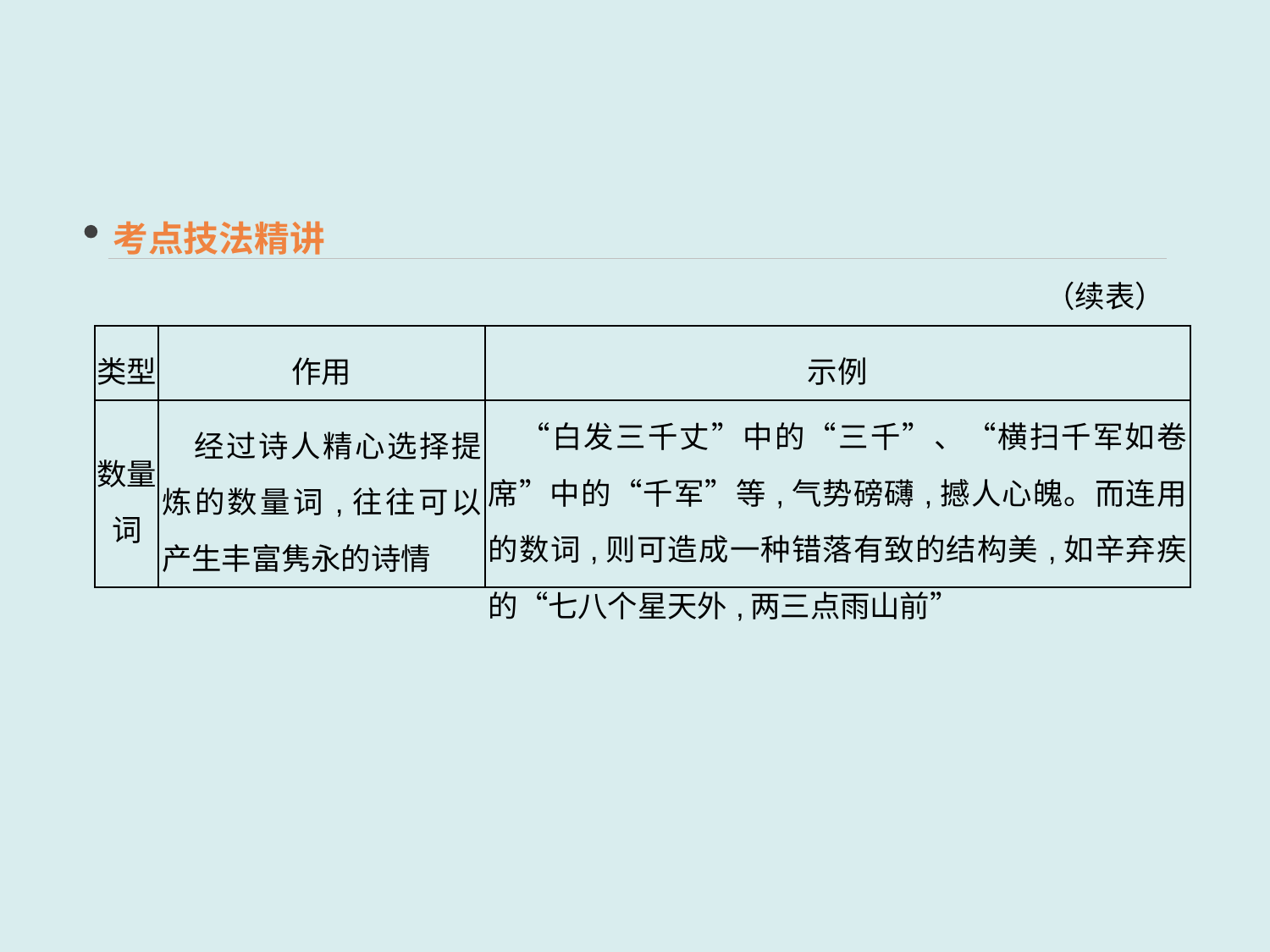

考点技法精讲

（续表）
| 类型 | 作用 | 示例 |
| --- | --- | --- |
| 数量词 | 经过诗人精心选择提炼的数量词,往往可以产生丰富隽永的诗情 | “白发三千丈”中的“三千”、“横扫千军如卷席”中的“千军”等,气势磅礴,撼人心魄。而连用的数词,则可造成一种错落有致的结构美,如辛弃疾的“七八个星天外,两三点雨山前” |